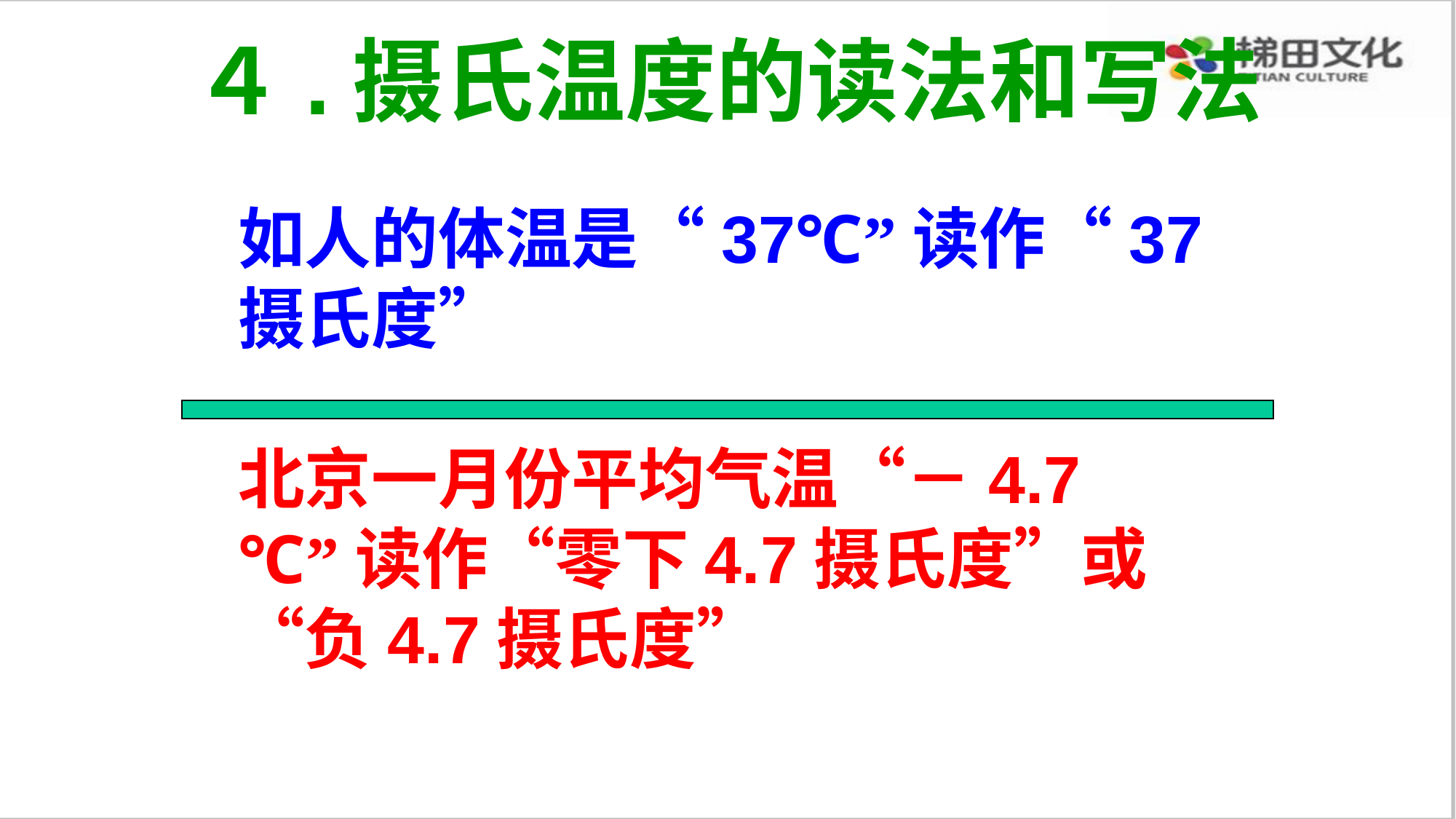

４.摄氏温度的读法和写法
如人的体温是“37℃”读作“37摄氏度”

北京一月份平均气温“－4.7 ℃”读作“零下4.7摄氏度”或“负4.7摄氏度”